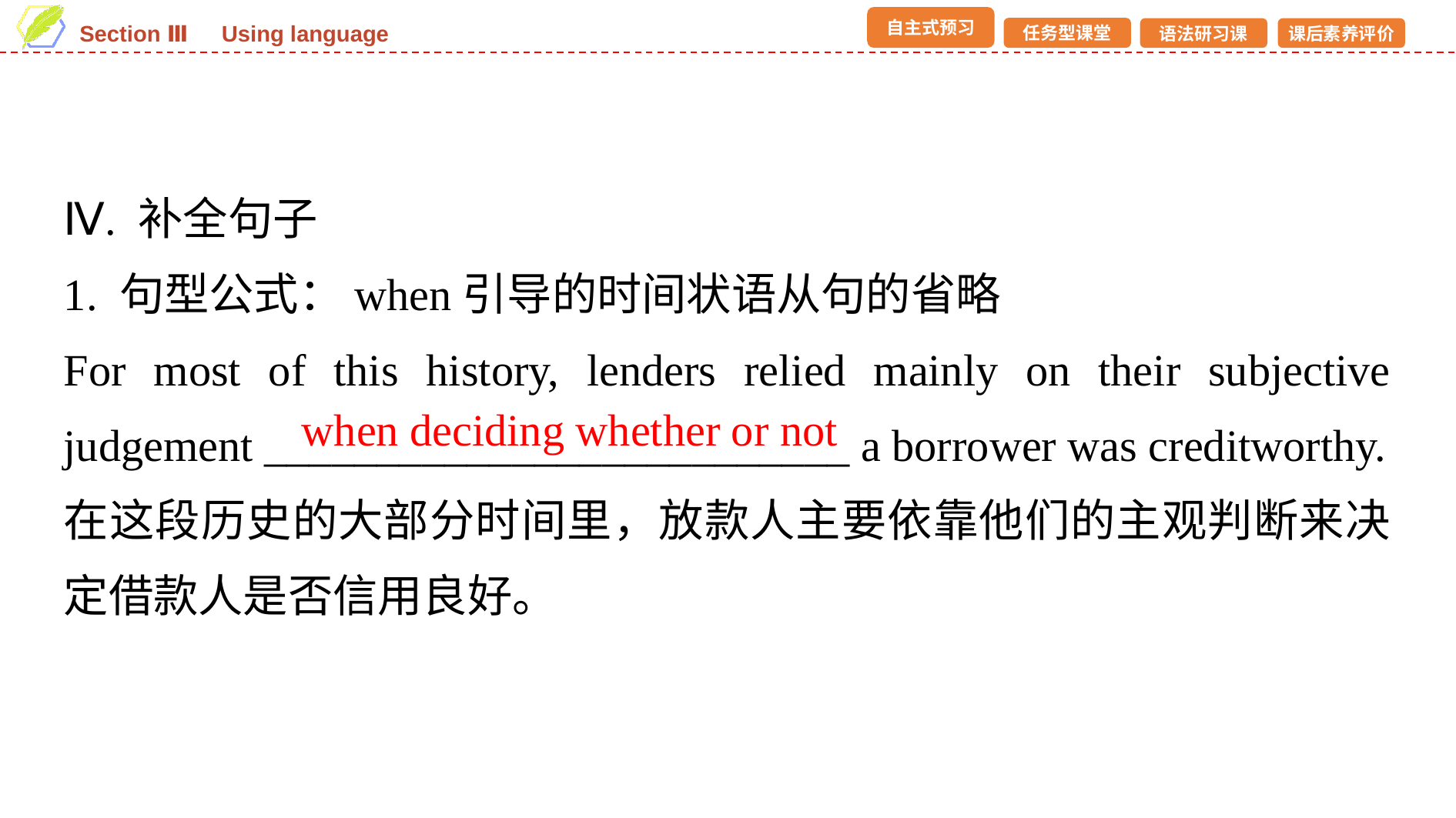

Ⅳ. 补全句子
1. 句型公式：when引导的时间状语从句的省略
For most of this history, lenders relied mainly on their subjective judgement __________________________ a borrower was creditworthy.
在这段历史的大部分时间里，放款人主要依靠他们的主观判断来决定借款人是否信用良好。
when deciding whether or not